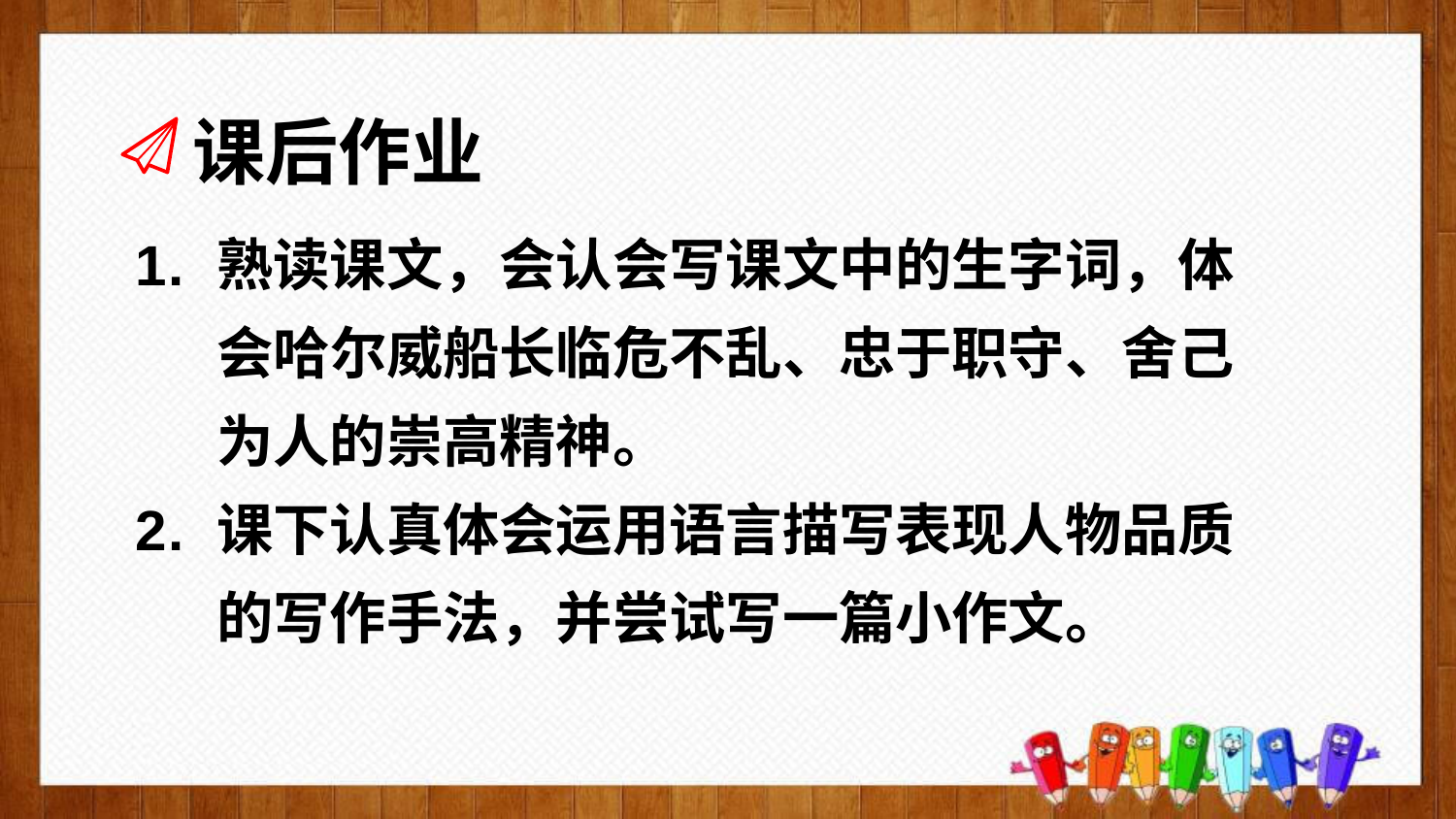

课后作业

熟读课文，会认会写课文中的生字词，体会哈尔威船长临危不乱、忠于职守、舍己为人的崇高精神。
课下认真体会运用语言描写表现人物品质的写作手法，并尝试写一篇小作文。